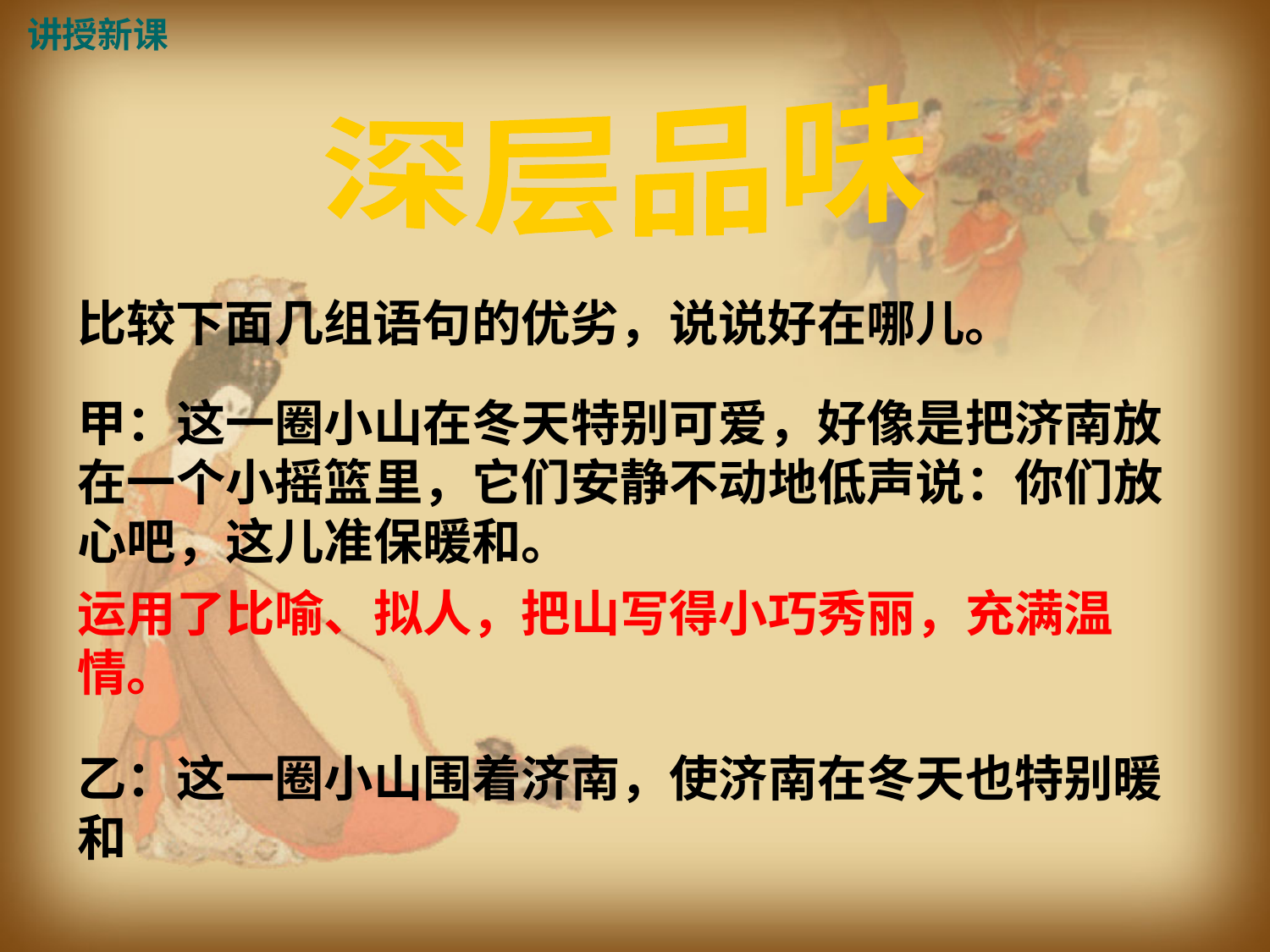

讲授新课
深层品味
比较下面几组语句的优劣，说说好在哪儿。
甲：这一圈小山在冬天特别可爱，好像是把济南放在一个小摇篮里，它们安静不动地低声说：你们放心吧，这儿准保暖和。

乙：这一圈小山围着济南，使济南在冬天也特别暖和
运用了比喻、拟人，把山写得小巧秀丽，充满温情。